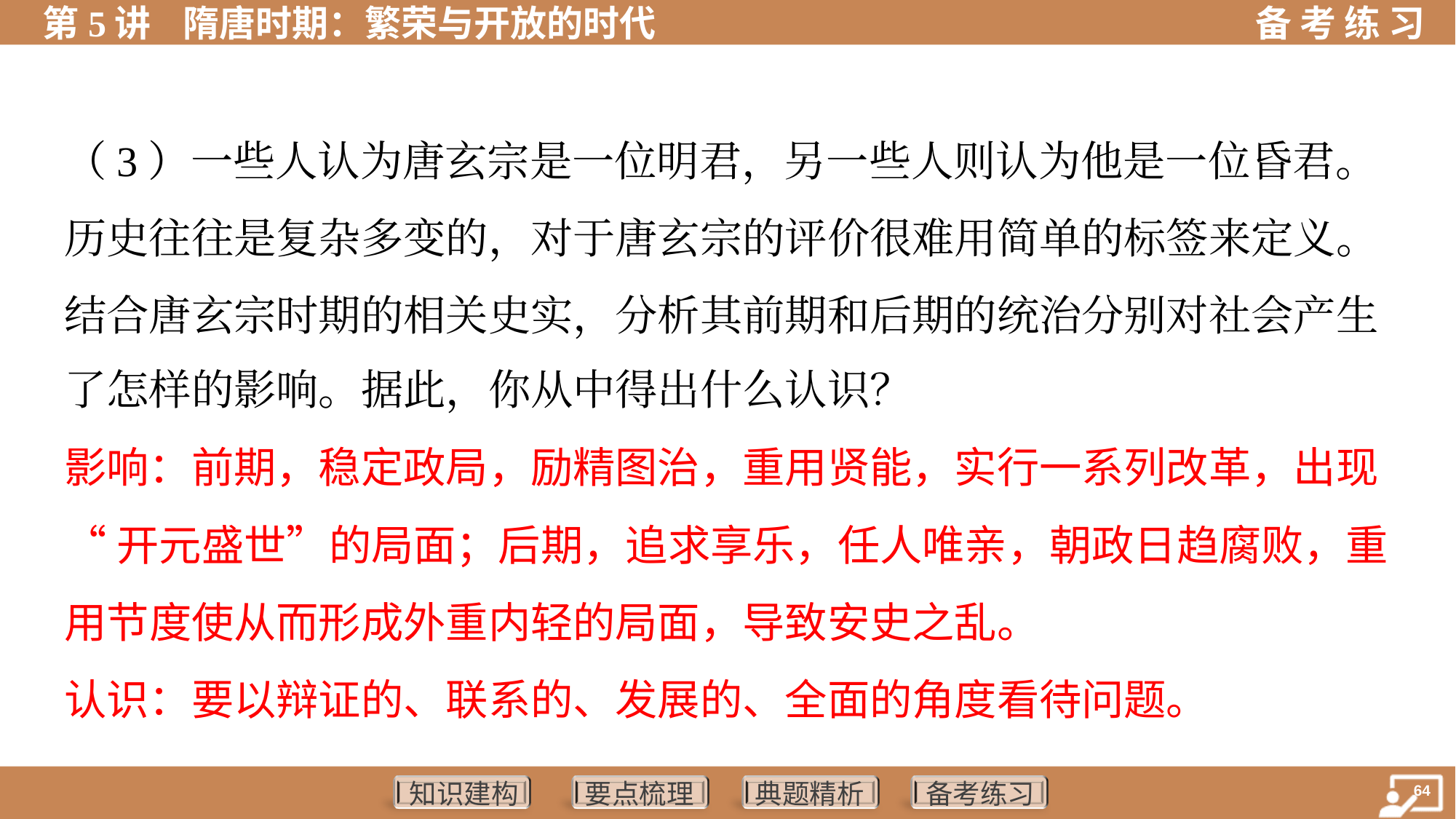

（3）一些人认为唐玄宗是一位明君，另一些人则认为他是一位昏君。
历史往往是复杂多变的，对于唐玄宗的评价很难用简单的标签来定义。
结合唐玄宗时期的相关史实，分析其前期和后期的统治分别对社会产生
了怎样的影响。据此，你从中得出什么认识？
影响：前期，稳定政局，励精图治，重用贤能，实行一系列改革，出现
“开元盛世”的局面；后期，追求享乐，任人唯亲，朝政日趋腐败，重
用节度使从而形成外重内轻的局面，导致安史之乱。
认识：要以辩证的、联系的、发展的、全面的角度看待问题。